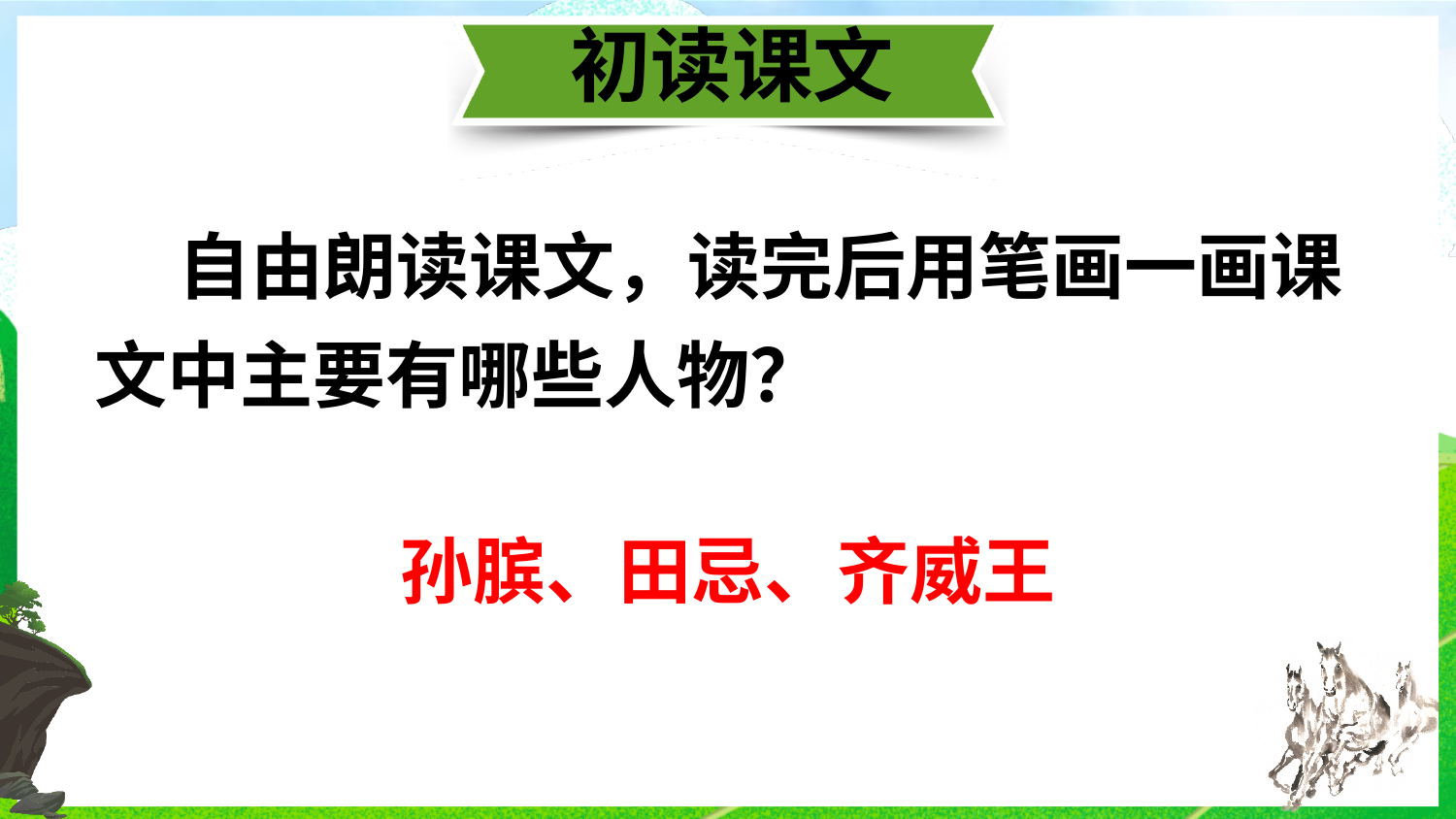

初读课文
    自由朗读课文，读完后用笔画一画课文中主要有哪些人物？
孙膑、田忌、齐威王